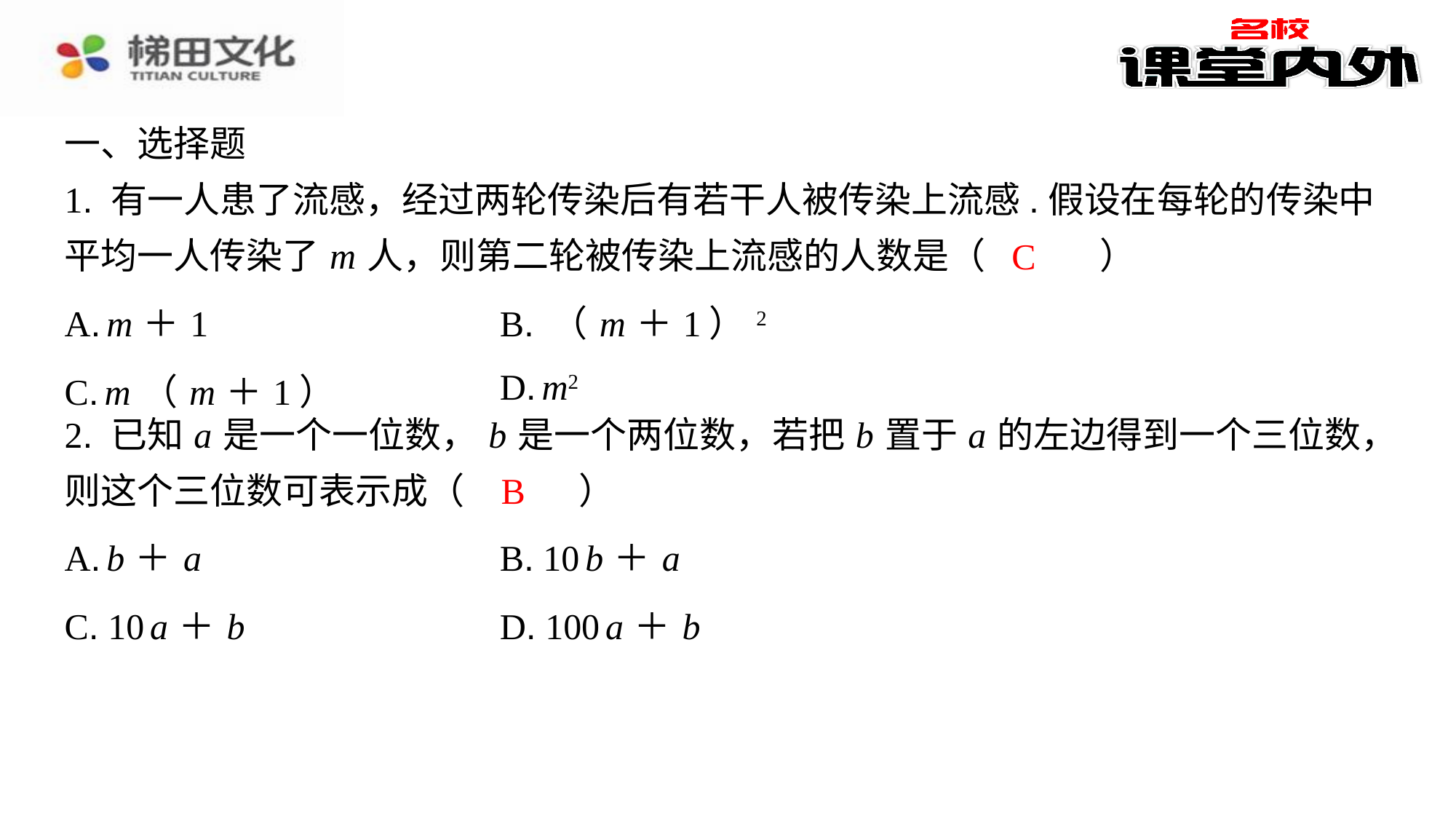

一、选择题
1. 有一人患了流感，经过两轮传染后有若干人被传染上流感.假设在每轮的传染中
平均一人传染了 m 人，则第二轮被传染上流感的人数是（　C　）
C
| A. m ＋1 | B. （ m ＋1）2 |
| --- | --- |
| C. m （ m ＋1） | D. m2 |
2. 已知 a 是一个一位数， b 是一个两位数，若把 b 置于 a 的左边得到一个三位数，
则这个三位数可表示成（　B　）
B
| A. b ＋ a | B. 10 b ＋ a |
| --- | --- |
| C. 10 a ＋ b | D. 100 a ＋ b |